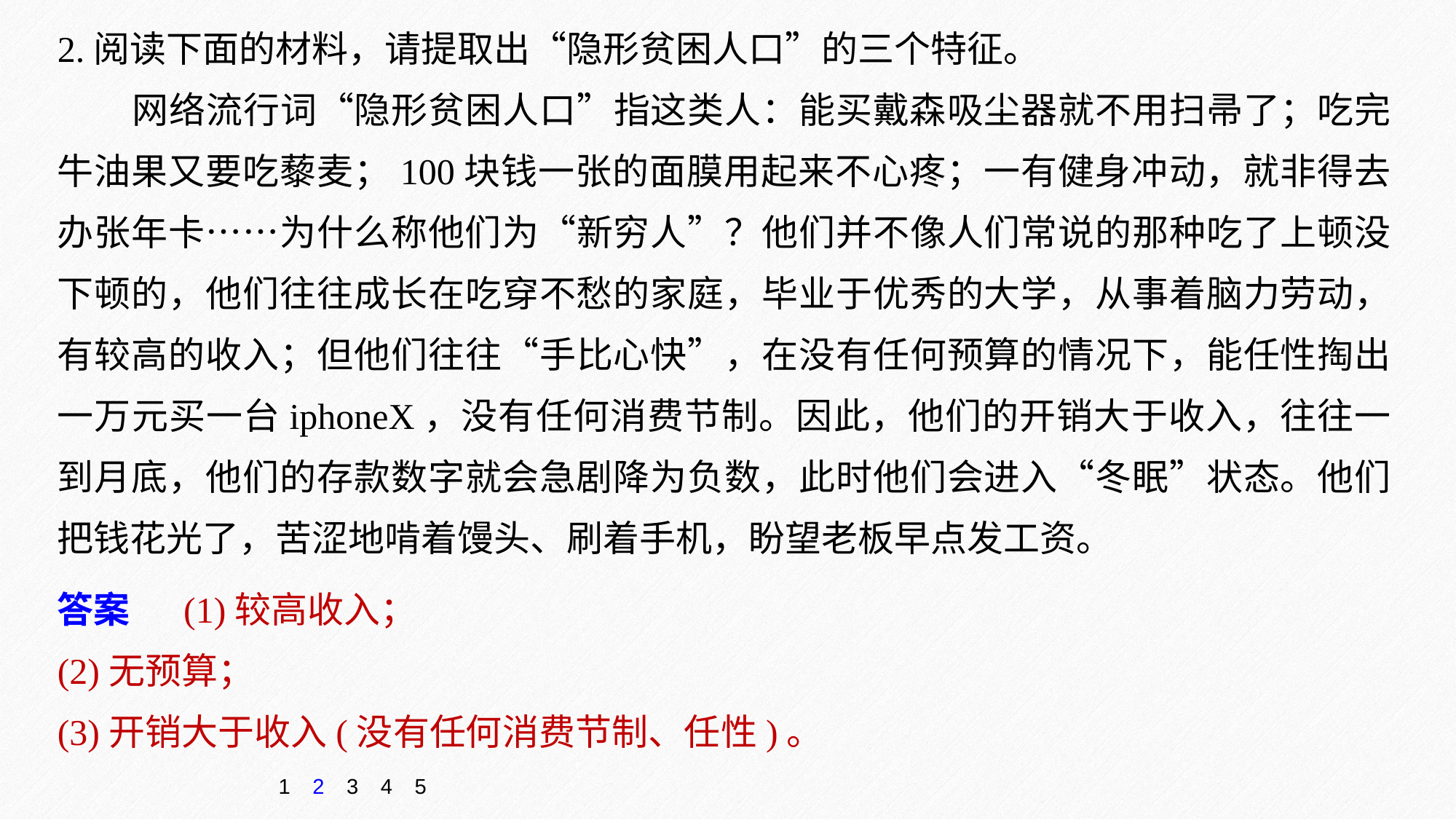

2.阅读下面的材料，请提取出“隐形贫困人口”的三个特征。
网络流行词“隐形贫困人口”指这类人：能买戴森吸尘器就不用扫帚了；吃完牛油果又要吃藜麦；100块钱一张的面膜用起来不心疼；一有健身冲动，就非得去办张年卡……为什么称他们为“新穷人”？他们并不像人们常说的那种吃了上顿没下顿的，他们往往成长在吃穿不愁的家庭，毕业于优秀的大学，从事着脑力劳动，有较高的收入；但他们往往“手比心快”，在没有任何预算的情况下，能任性掏出一万元买一台iphoneX，没有任何消费节制。因此，他们的开销大于收入，往往一到月底，他们的存款数字就会急剧降为负数，此时他们会进入“冬眠”状态。他们把钱花光了，苦涩地啃着馒头、刷着手机，盼望老板早点发工资。
答案　 (1)较高收入；
(2)无预算；
(3)开销大于收入(没有任何消费节制、任性)。
1
2
3
4
5